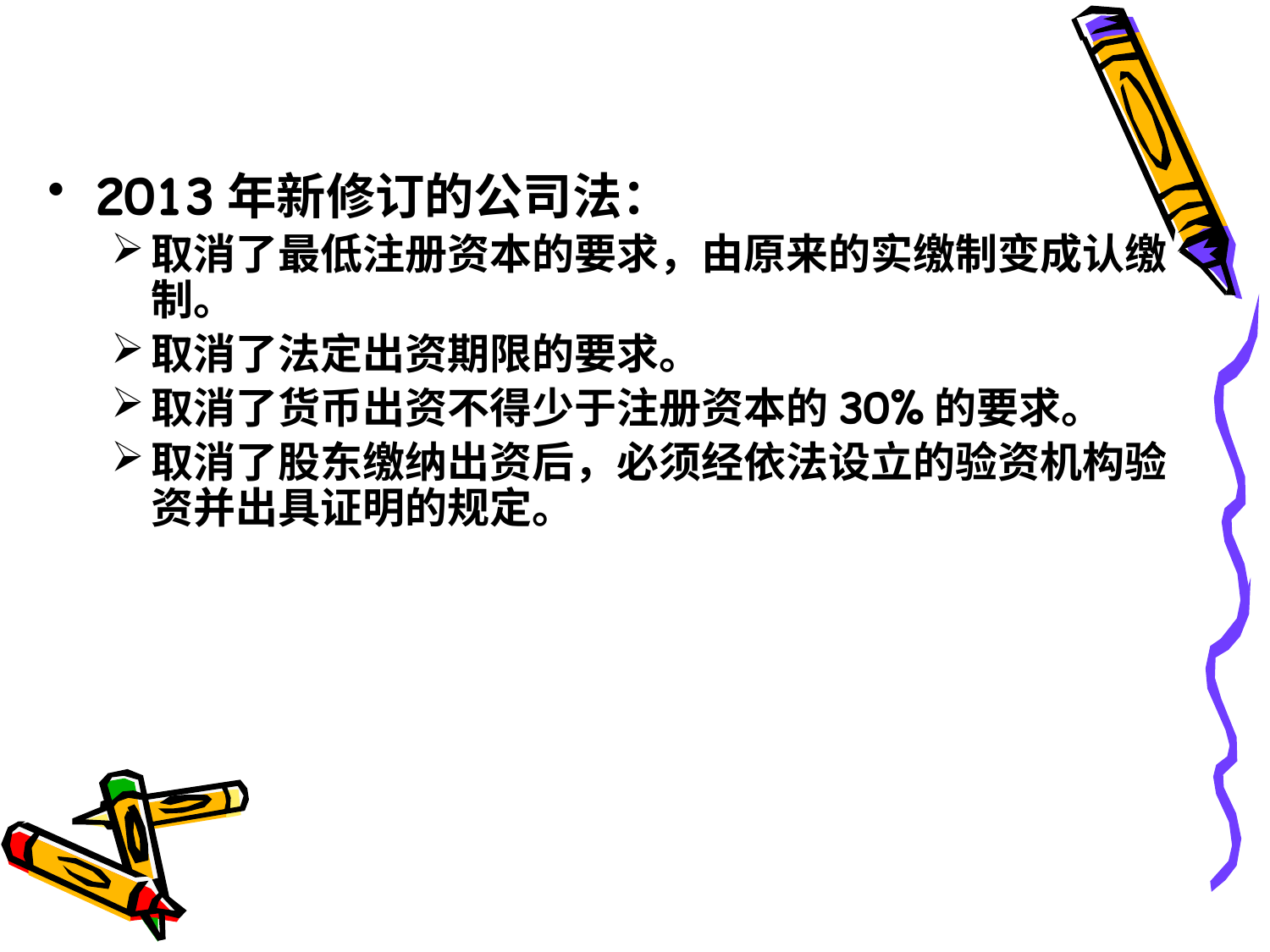

2013年新修订的公司法：
取消了最低注册资本的要求，由原来的实缴制变成认缴制。
取消了法定出资期限的要求。
取消了货币出资不得少于注册资本的30%的要求。
取消了股东缴纳出资后，必须经依法设立的验资机构验资并出具证明的规定。